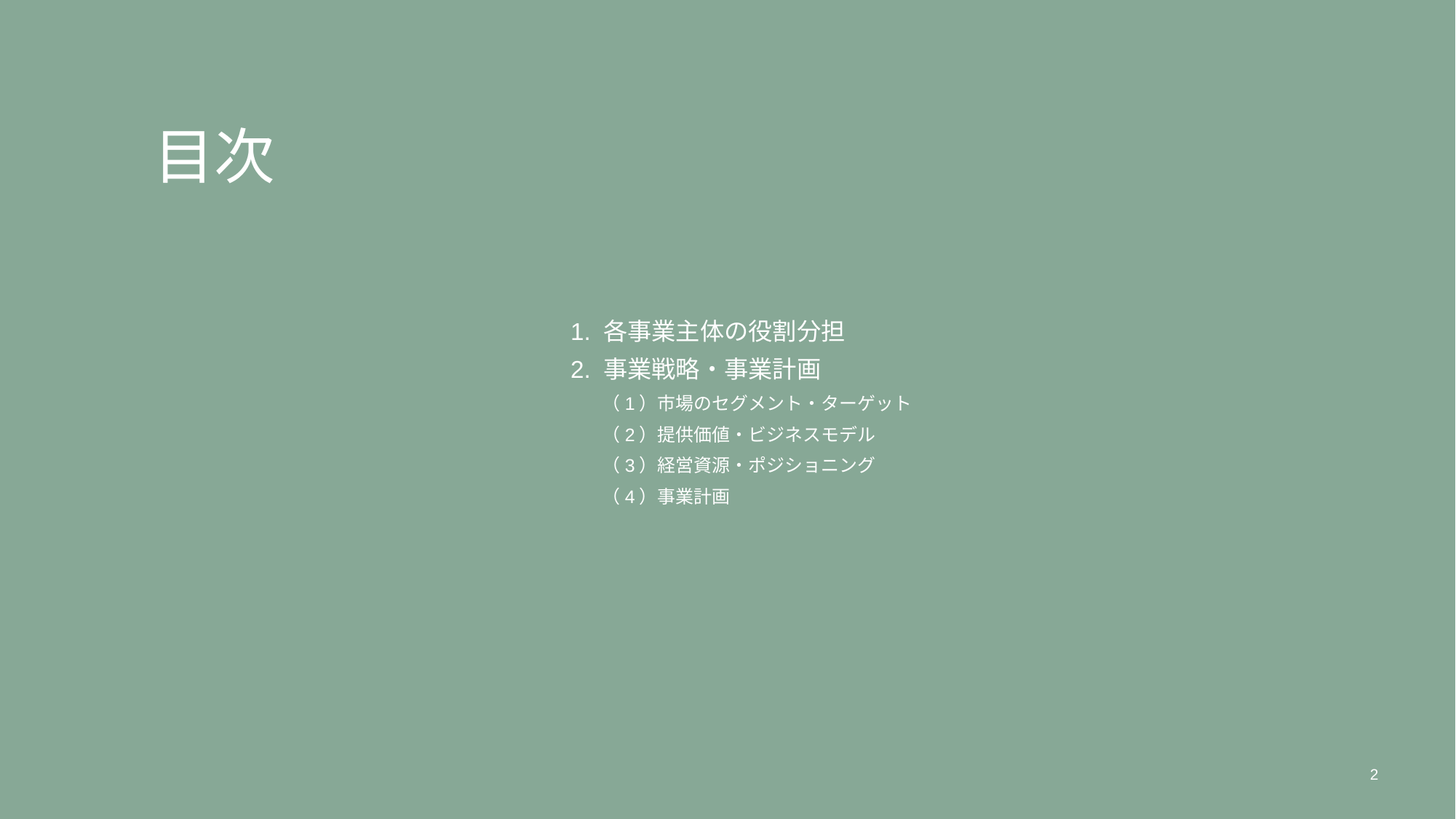

目次
1. 各事業主体の役割分担
2. 事業戦略・事業計画
（1）市場のセグメント・ターゲット
（2）提供価値・ビジネスモデル
（3）経営資源・ポジショニング
（4）事業計画